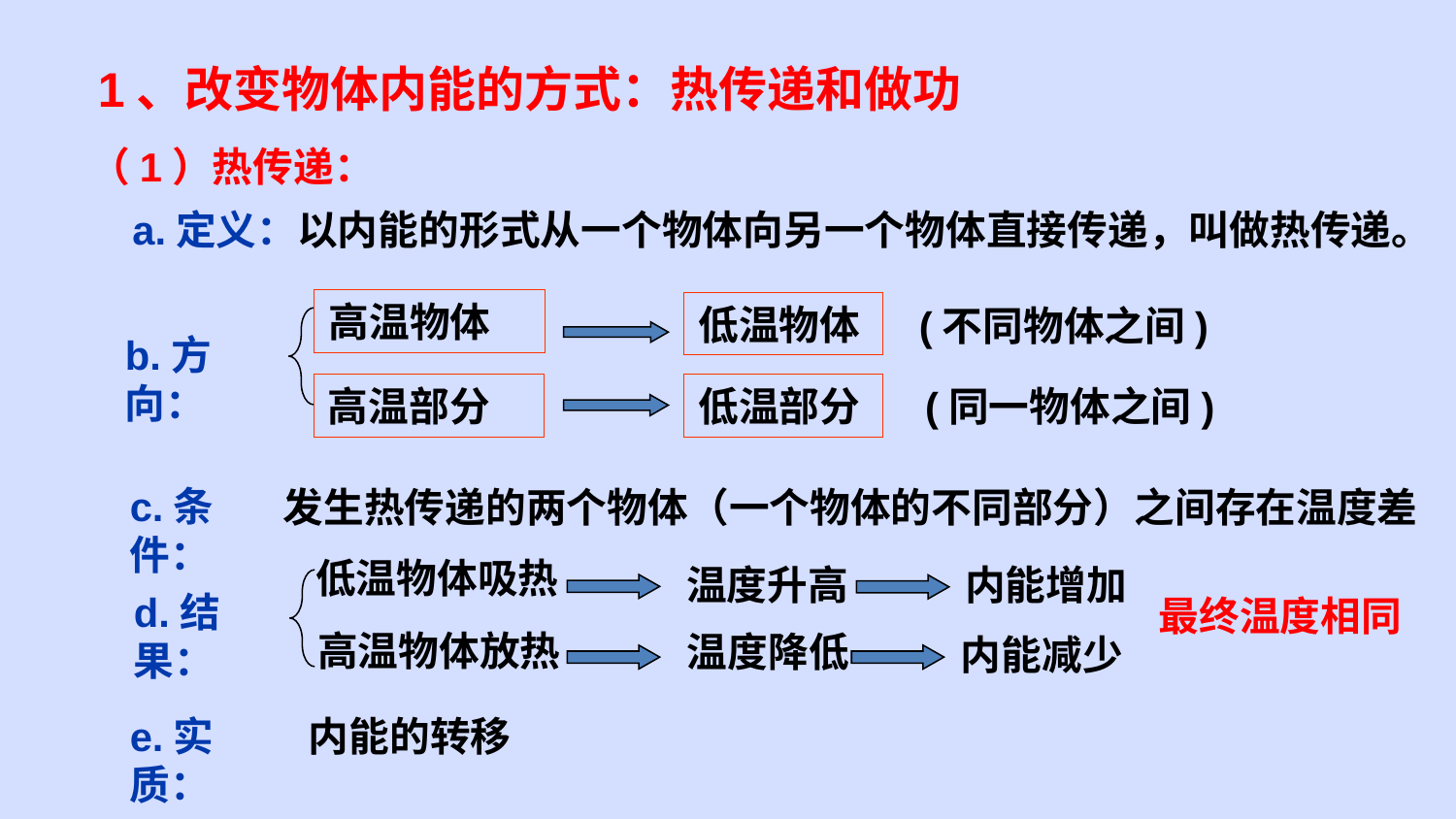

1、改变物体内能的方式：热传递和做功
（1）热传递：
a.定义：以内能的形式从一个物体向另一个物体直接传递，叫做热传递。
高温物体
低温物体
(不同物体之间)

b.方向：

高温部分
低温部分
(同一物体之间)

c.条件：
发生热传递的两个物体（一个物体的不同部分）之间存在温度差
低温物体吸热
温度升高
内能增加

高温物体放热
温度降低
内能减少

d.结果：
最终温度相同
e.实质：
内能的转移